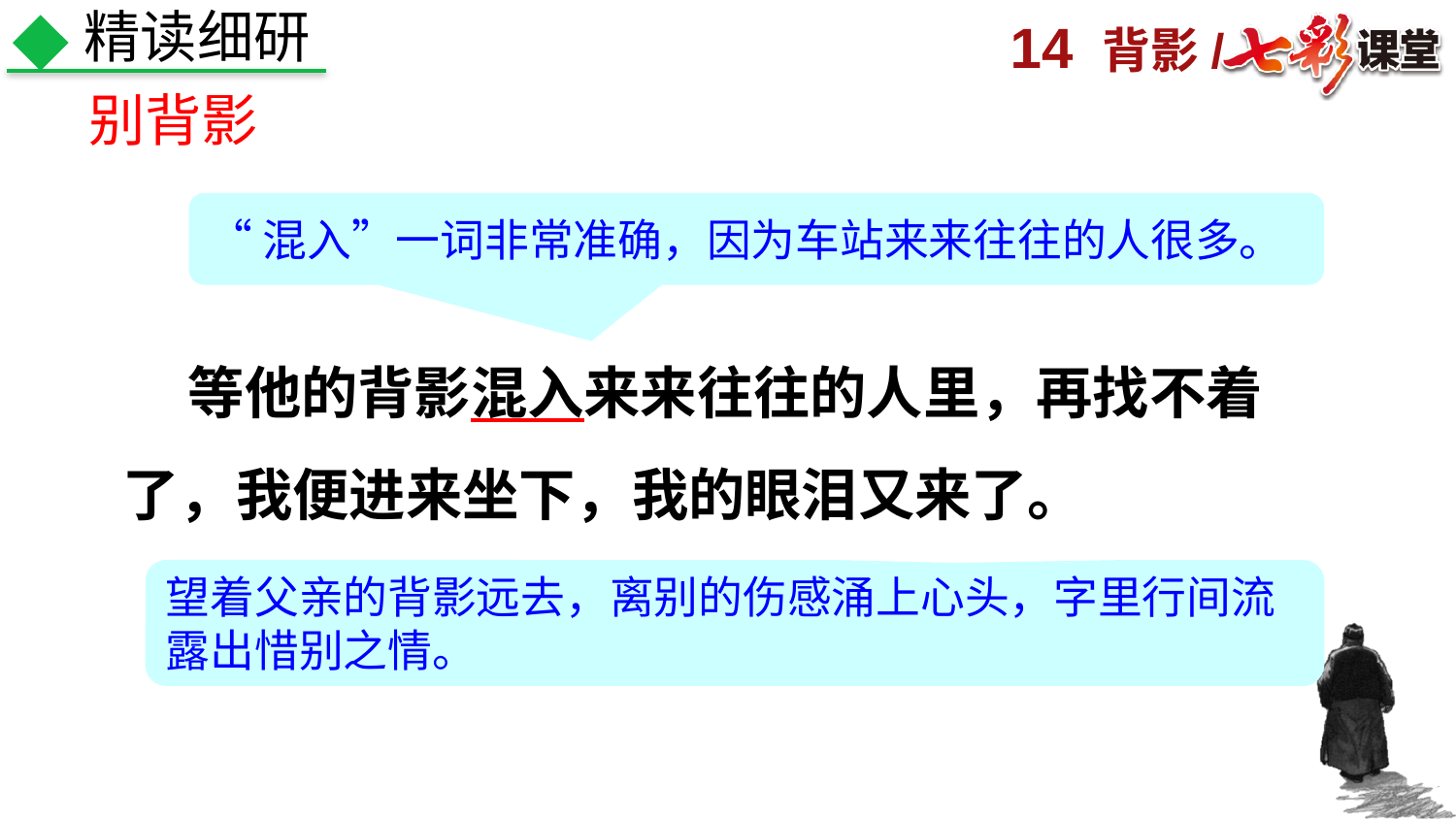

精读细研

别背影
“混入”一词非常准确，因为车站来来往往的人很多。
    等他的背影混入来来往往的人里，再找不着了，我便进来坐下，我的眼泪又来了。
望着父亲的背影远去，离别的伤感涌上心头，字里行间流露出惜别之情。